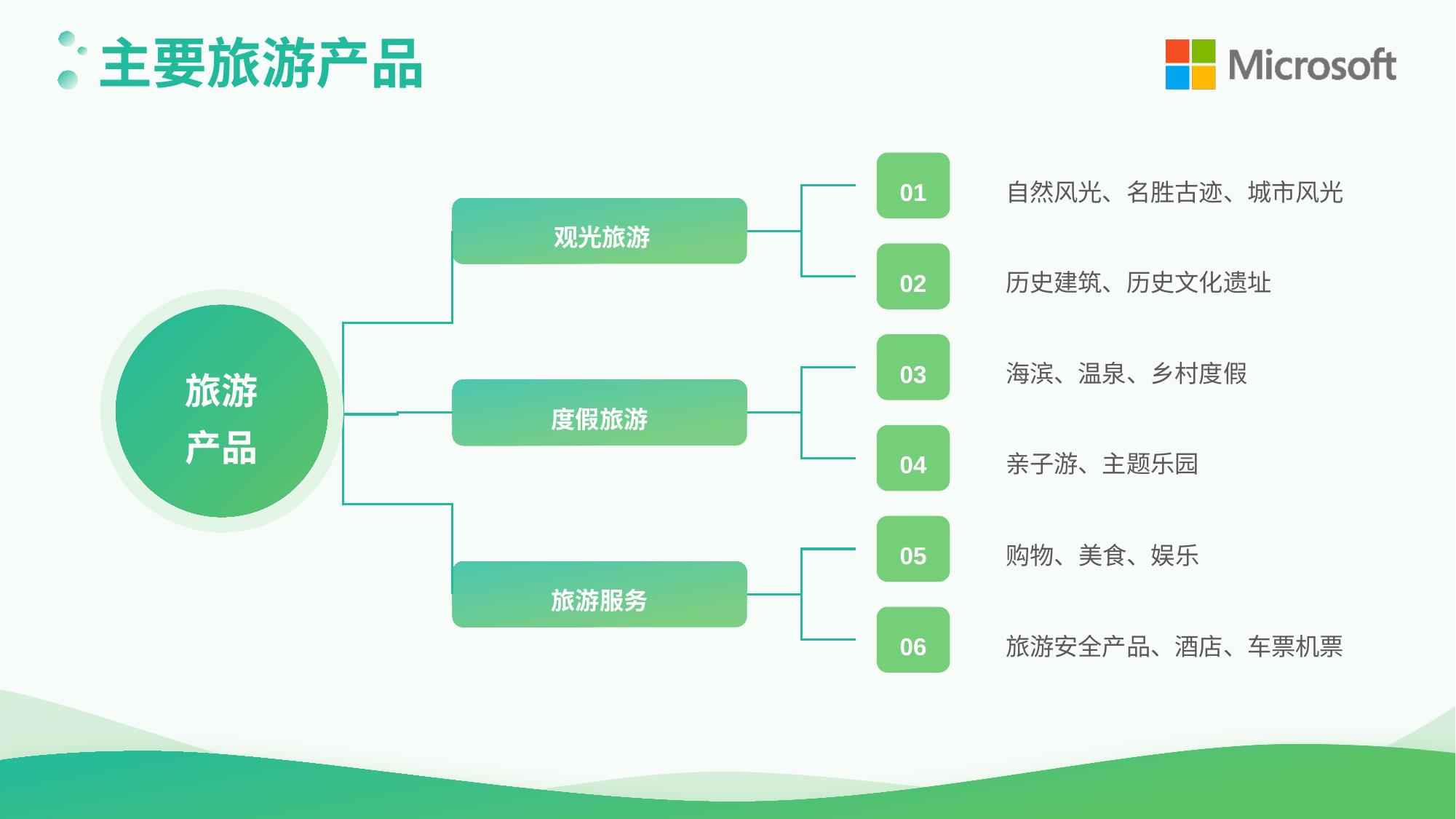

主要旅游产品

01
自然风光、名胜古迹、城市风光

观光旅游

02
历史建筑、历史文化遗址

旅游
产品

03
海滨、温泉、乡村度假

度假旅游

04
亲子游、主题乐园

05
购物、美食、娱乐

旅游服务

06
旅游安全产品、酒店、车票机票